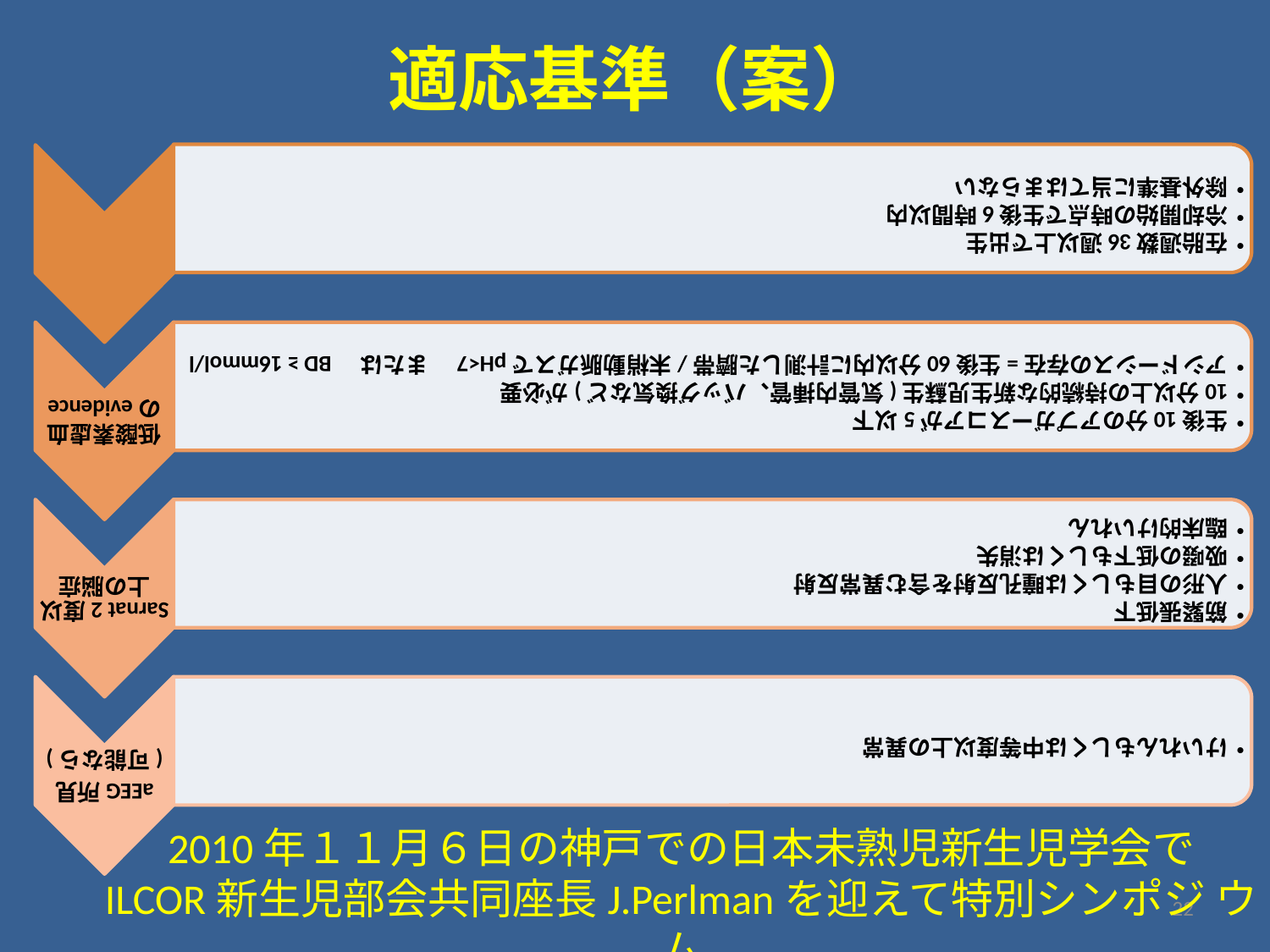

# 適応基準（案）

在胎週数36週以上で出生
冷却開始の時点で生後6時間以内
除外基準に当てはまらない
低酸素虚血のevidence
生後10分のアプガースコアが5以下
10分以上の持続的な新生児蘇生(気管内挿管、バッグ換気など)が必要
アシドーシスの存在=生後60分以内に計測した臍帯/末梢動脈ガスでpH<7　または　BD ≥ 16mmol/l
Sarnat 2度以上の脳症
筋緊張低下
人形の目もしくは瞳孔反射を含む異常反射
吸啜の低下もしくは消失
臨床的けいれん
aEEG所見
(可能なら)
けいれんもしくは中等度以上の異常

2010年１１月６日の神戸での日本未熟児新生児学会で
ILCOR新生児部会共同座長J.Perlmanを迎えて特別シンポジ ウム
22